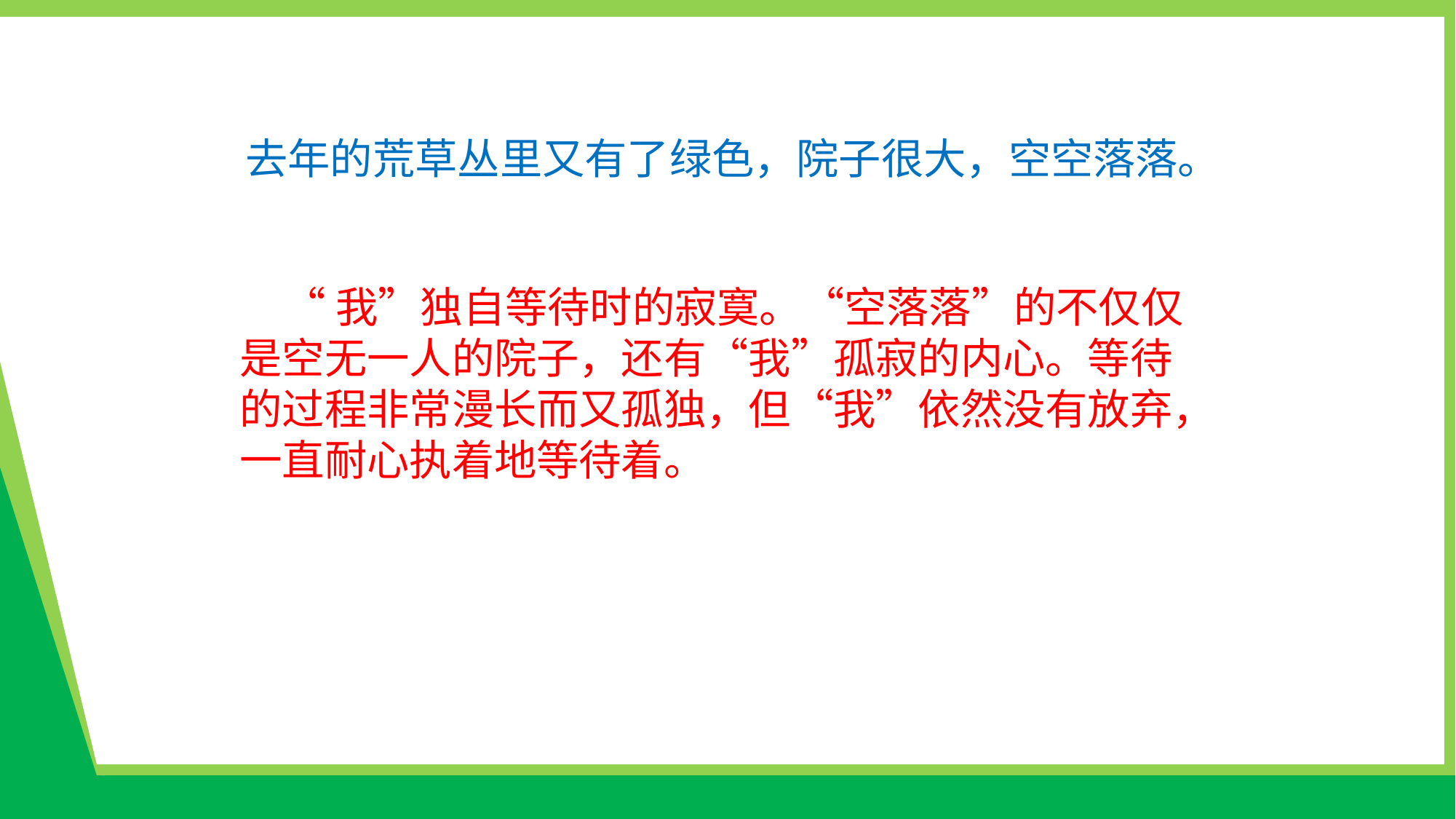

去年的荒草丛里又有了绿色，院子很大，空空落落。
       “我”独自等待时的寂寞。“空落落”的不仅仅是空无一人的院子，还有“我”孤寂的内心。等待的过程非常漫长而又孤独，但“我”依然没有放弃，一直耐心执着地等待着。